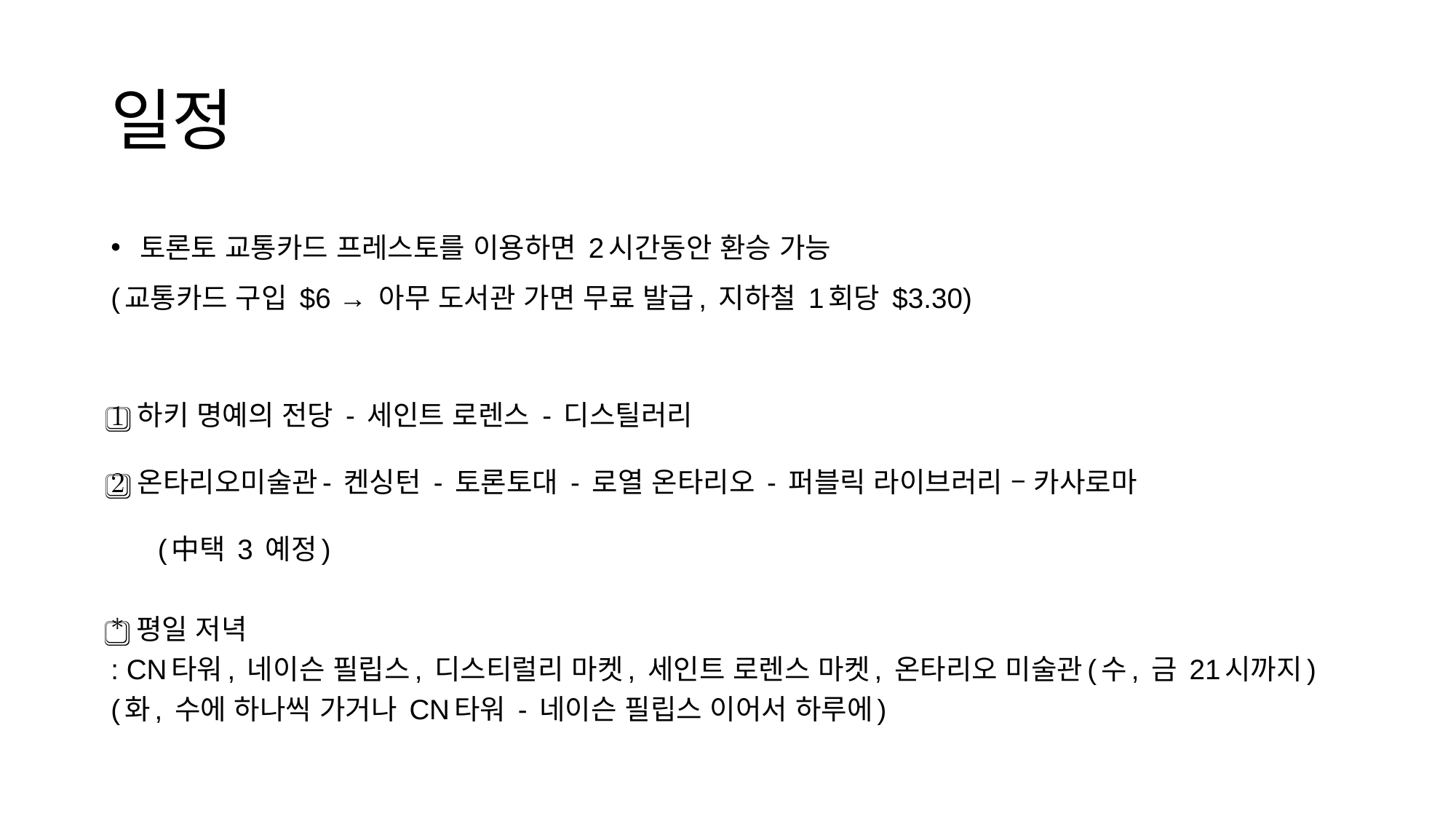

# 일정
토론토 교통카드 프레스토를 이용하면 2시간동안 환승 가능
(교통카드 구입 $6 → 아무 도서관 가면 무료 발급, 지하철 1회당 $3.30)

1️⃣ 하키 명예의 전당 - 세인트 로렌스 - 디스틸러리
2️⃣ 온타리오미술관- 켄싱턴 - 토론토대 - 로열 온타리오 - 퍼블릭 라이브러리 – 카사로마
      (中택 3 예정)

*️⃣ 평일 저녁
: CN타워, 네이슨 필립스, 디스티럴리 마켓, 세인트 로렌스 마켓, 온타리오 미술관(수, 금 21시까지)
(화, 수에 하나씩 가거나 CN타워 - 네이슨 필립스 이어서 하루에)